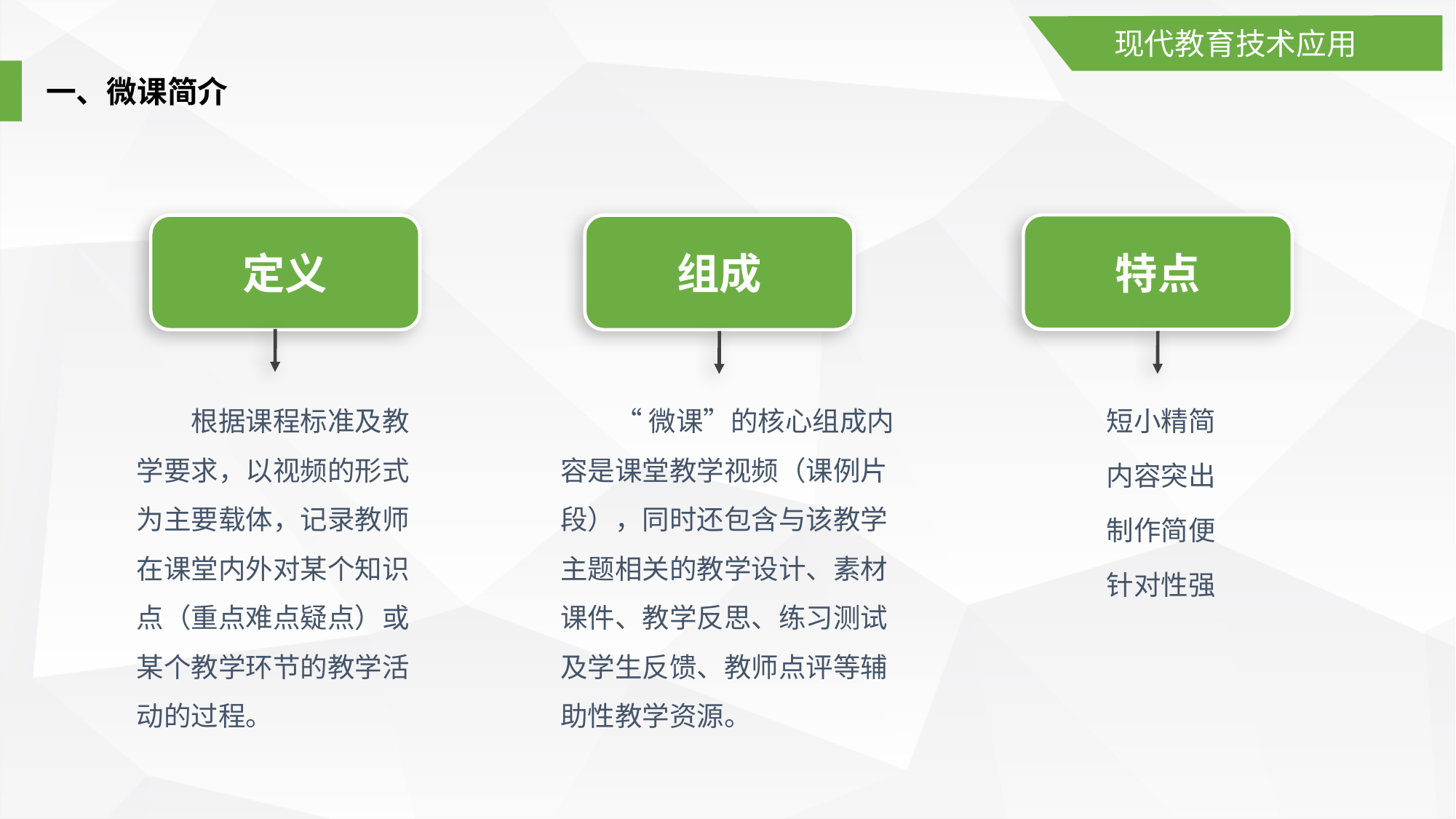

现代教育技术应用

一、微课简介
特点
定义
组成
根据课程标准及教学要求，以视频的形式为主要载体，记录教师在课堂内外对某个知识点（重点难点疑点）或某个教学环节的教学活动的过程。
“微课”的核心组成内容是课堂教学视频（课例片段），同时还包含与该教学主题相关的教学设计、素材课件、教学反思、练习测试及学生反馈、教师点评等辅助性教学资源。
短小精简
内容突出
制作简便
针对性强